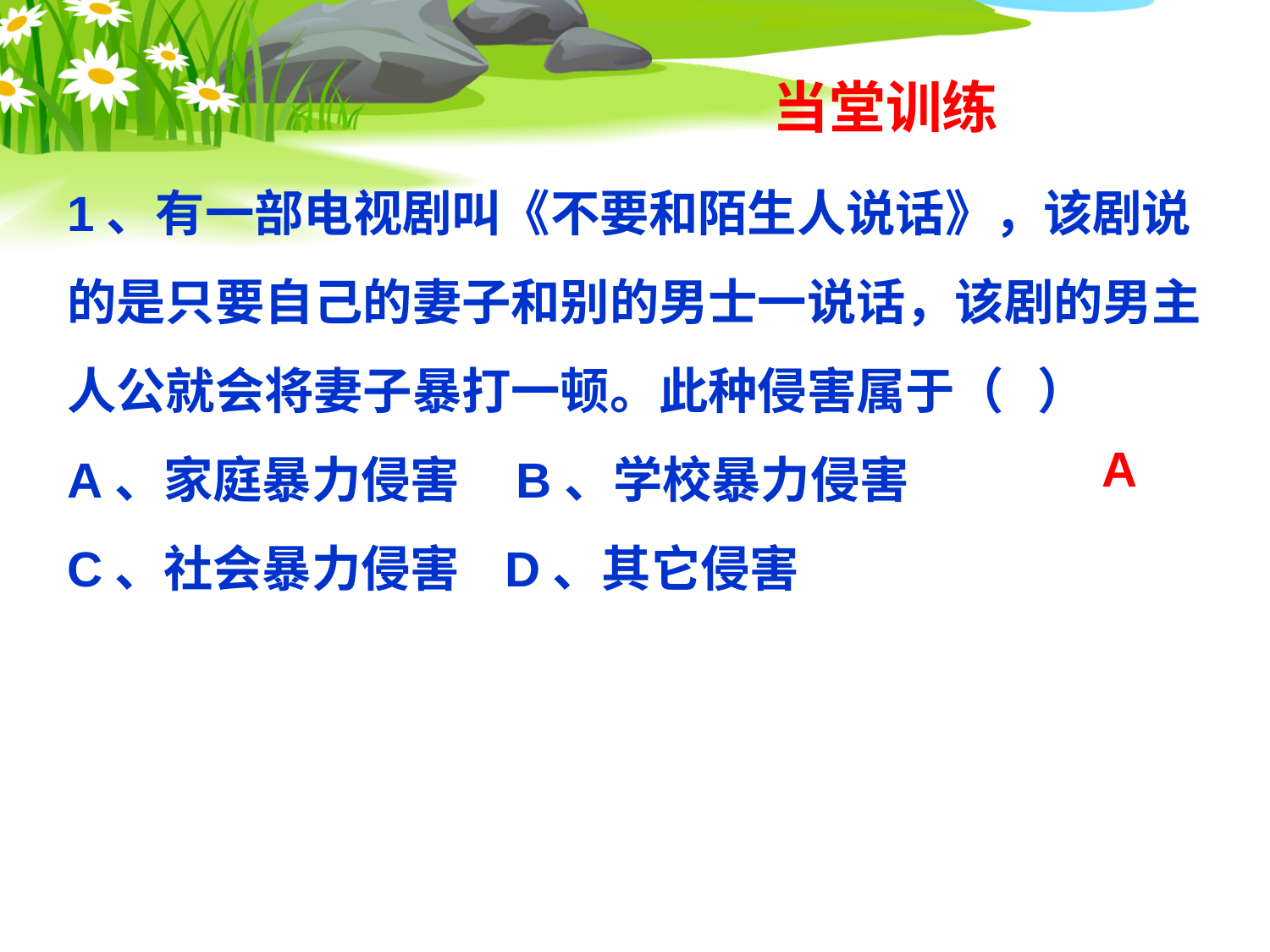

当堂训练
1、有一部电视剧叫《不要和陌生人说话》，该剧说的是只要自己的妻子和别的男士一说话，该剧的男主人公就会将妻子暴打一顿。此种侵害属于（   ）
A、家庭暴力侵害    B、学校暴力侵害
C、社会暴力侵害   D、其它侵害
A